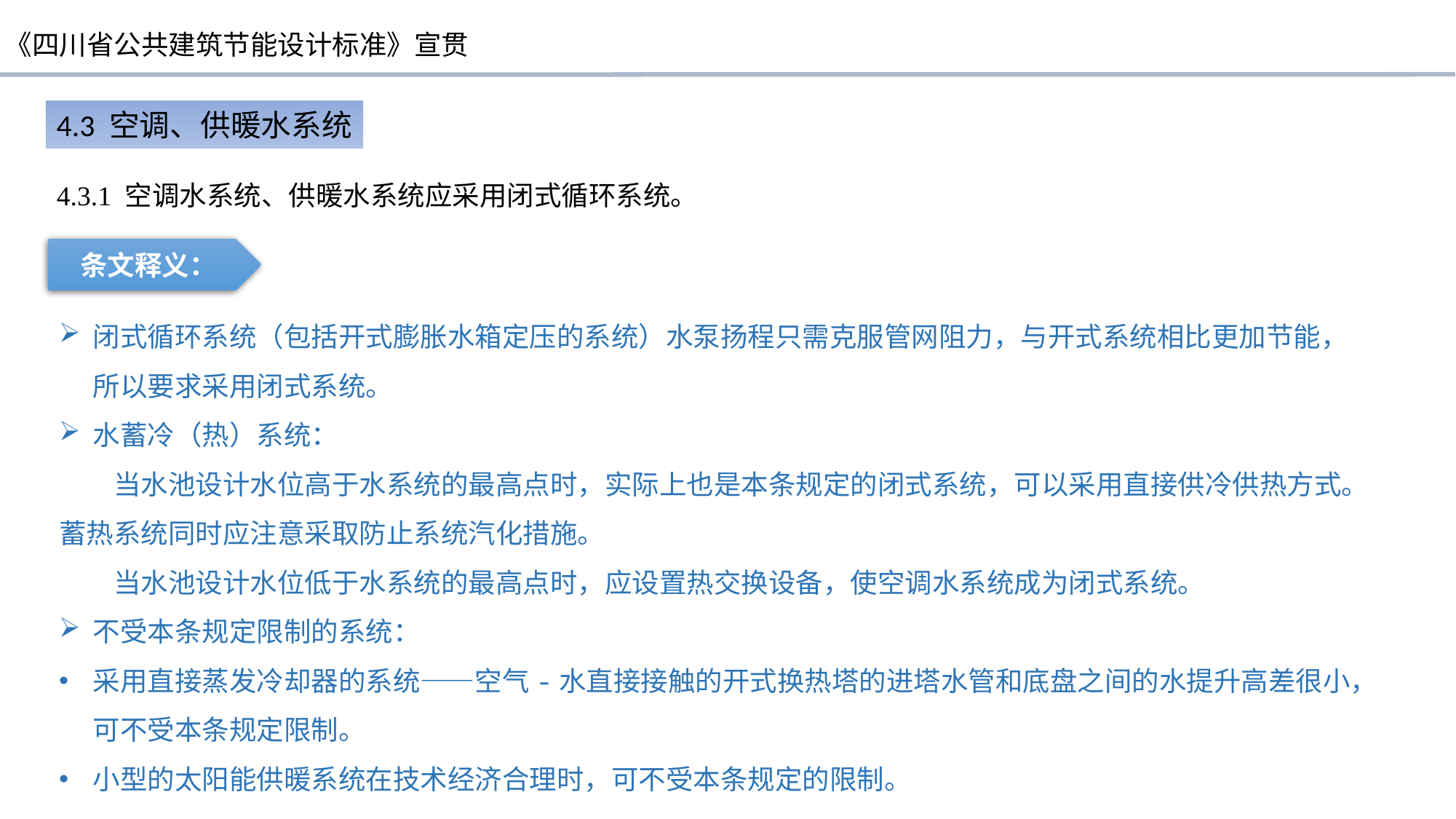

4.3 空调、供暖水系统
4.3.1 空调水系统、供暖水系统应采用闭式循环系统。
条文释义：
闭式循环系统（包括开式膨胀水箱定压的系统）水泵扬程只需克服管网阻力，与开式系统相比更加节能，所以要求采用闭式系统。
水蓄冷（热）系统：
当水池设计水位高于水系统的最高点时，实际上也是本条规定的闭式系统，可以采用直接供冷供热方式。蓄热系统同时应注意采取防止系统汽化措施。
当水池设计水位低于水系统的最高点时，应设置热交换设备，使空调水系统成为闭式系统。
不受本条规定限制的系统：
采用直接蒸发冷却器的系统——空气-水直接接触的开式换热塔的进塔水管和底盘之间的水提升高差很小，可不受本条规定限制。
小型的太阳能供暖系统在技术经济合理时，可不受本条规定的限制。